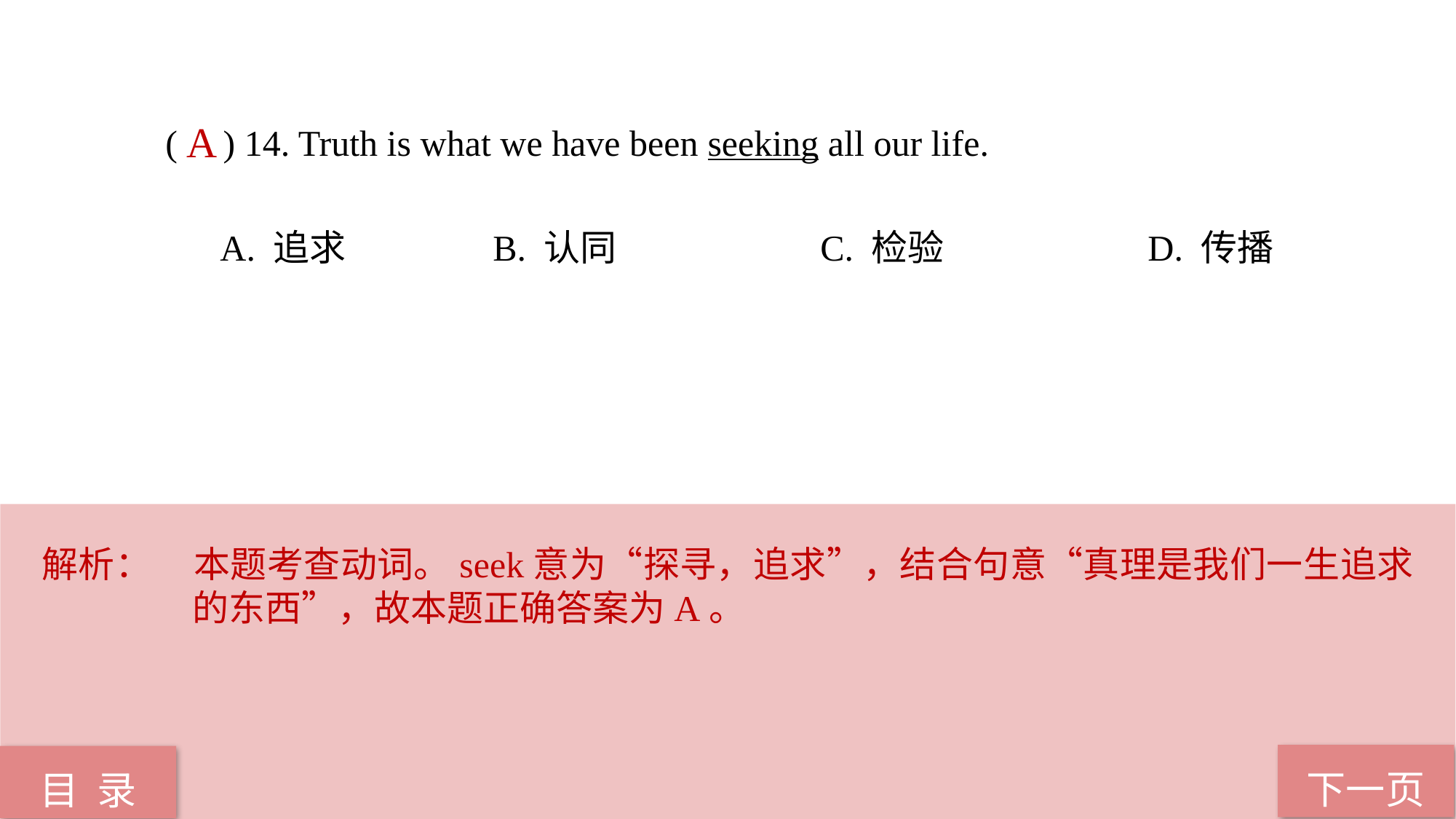

(     ) 14. Truth is what we have been seeking all our life.

A. 追求 		B. 认同 		C. 检验 		D. 传播
A
解析：	本题考查动词。seek意为“探寻，追求”，结合句意“真理是我们一生追求的东西”，故本题正确答案为A。